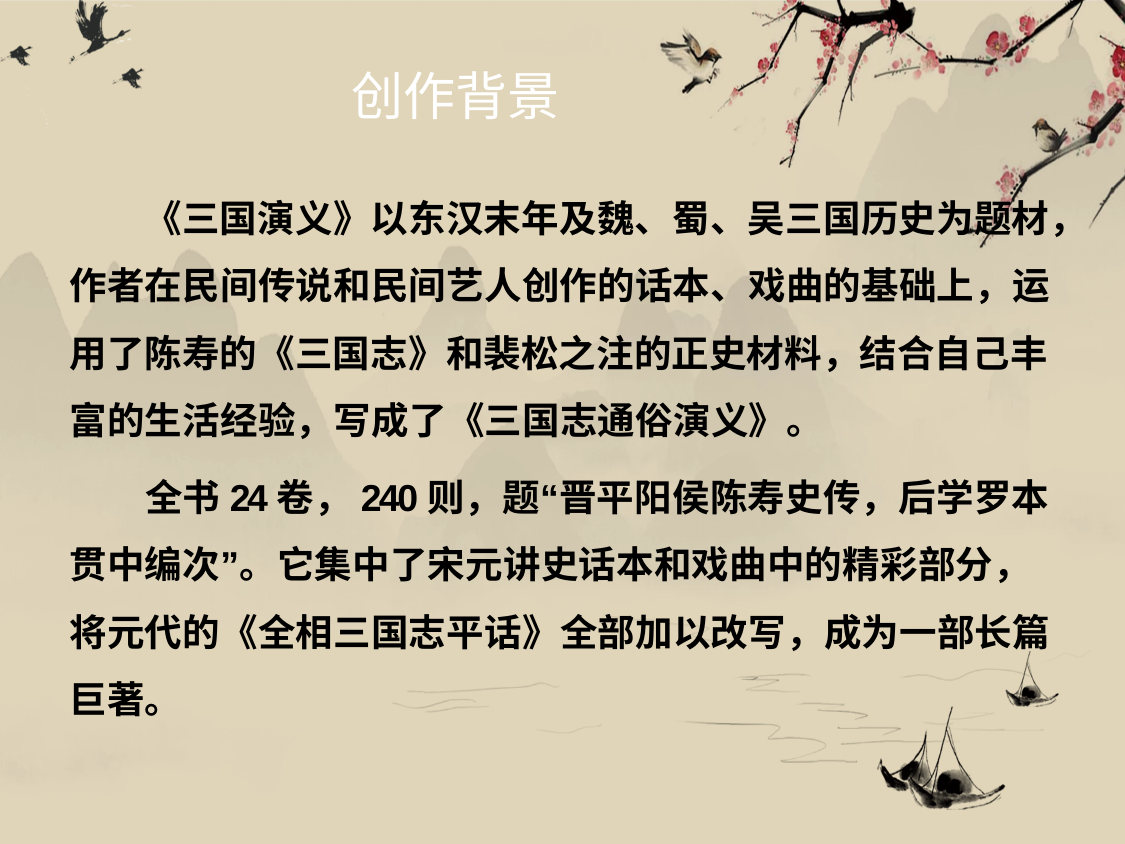

# 创作背景
《三国演义》以东汉末年及魏、蜀、吴三国历史为题材， 作者在民间传说和民间艺人创作的话本、戏曲的基础上，运 用了陈寿的《三国志》和裴松之注的正史材料，结合自己丰 富的生活经验，写成了《三国志通俗演义》。
全书24卷，240则，题“晋平阳侯陈寿史传，后学罗本 贯中编次”。它集中了宋元讲史话本和戏曲中的精彩部分， 将元代的《全相三国志平话》全部加以改写，成为一部长篇 巨著。